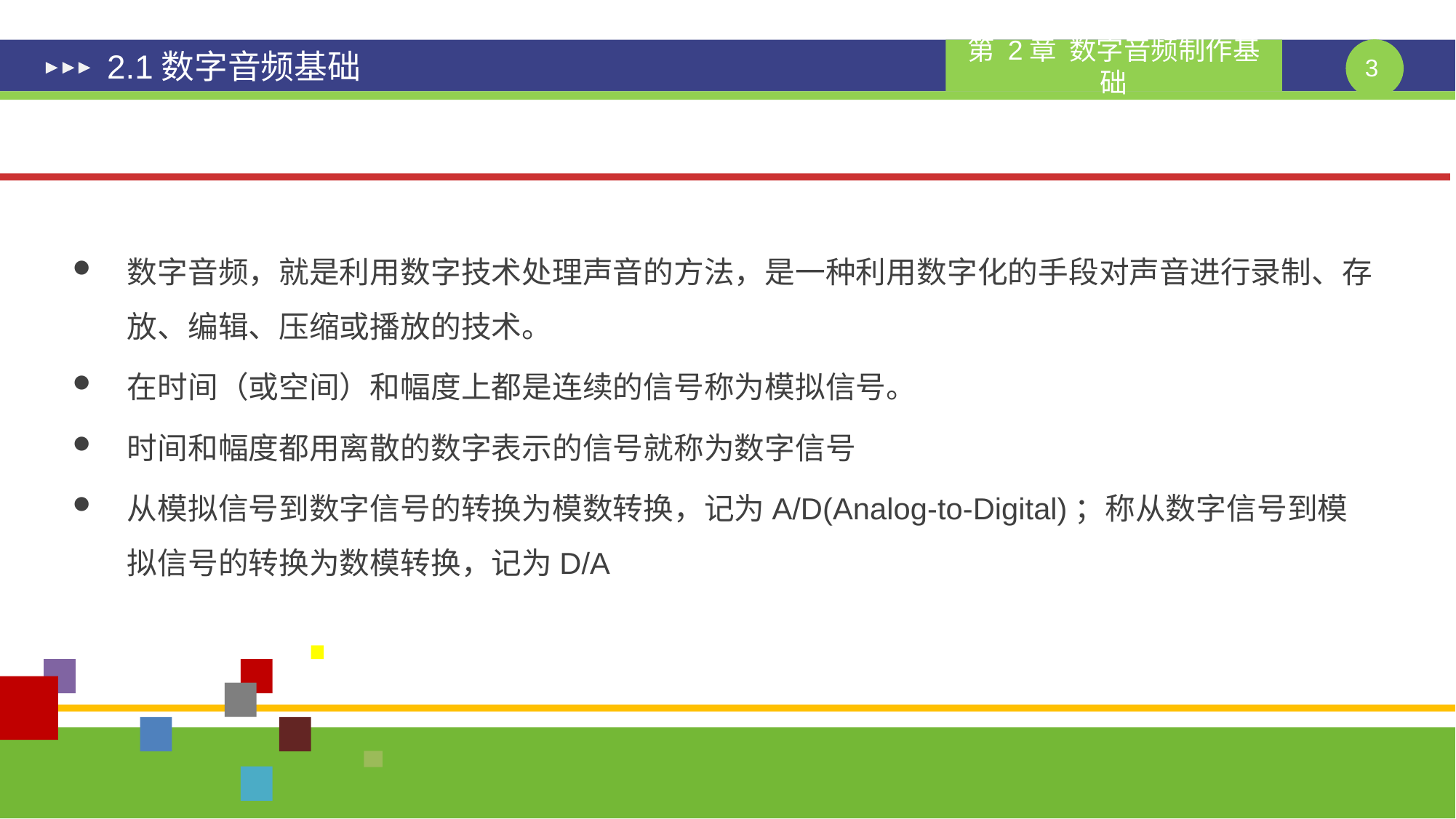

# 2.1数字音频基础

数字音频，就是利用数字技术处理声音的方法，是一种利用数字化的手段对声音进行录制、存放、编辑、压缩或播放的技术。
在时间（或空间）和幅度上都是连续的信号称为模拟信号。
时间和幅度都用离散的数字表示的信号就称为数字信号
从模拟信号到数字信号的转换为模数转换，记为A/D(Analog-to-Digital)；称从数字信号到模拟信号的转换为数模转换，记为D/A